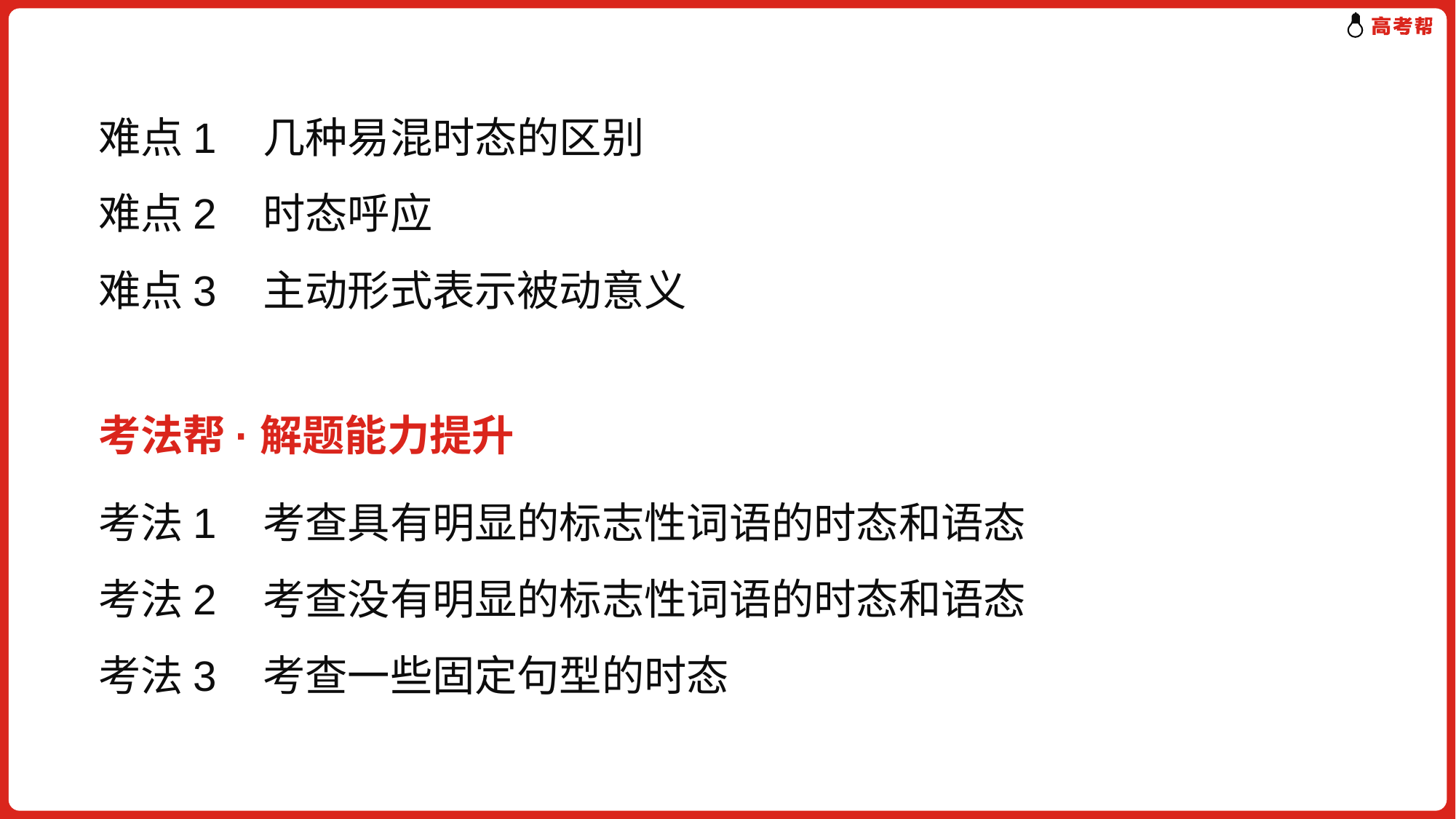

难点1   几种易混时态的区别
难点2   时态呼应
难点3   主动形式表示被动意义

考法帮·解题能力提升
考法1   考查具有明显的标志性词语的时态和语态
考法2   考查没有明显的标志性词语的时态和语态
考法3   考查一些固定句型的时态